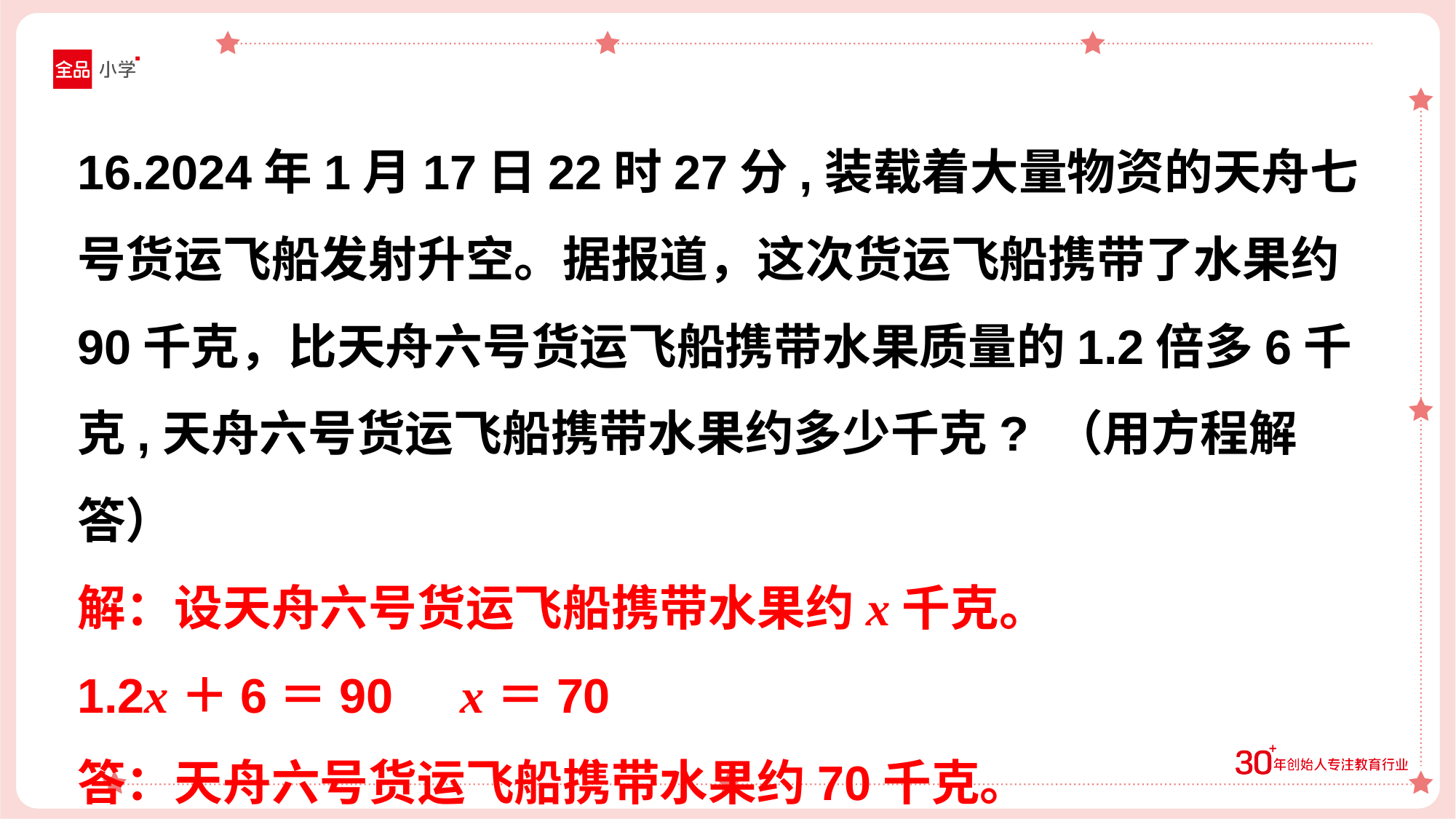

16.2024年1月17日22时27分,装载着大量物资的天舟七号货运飞船发射升空。据报道，这次货运飞船携带了水果约90千克，比天舟六号货运飞船携带水果质量的1.2倍多6千克,天舟六号货运飞船携带水果约多少千克? （用方程解答）
解：设天舟六号货运飞船携带水果约x千克。
1.2x＋6＝90     x＝70
答：天舟六号货运飞船携带水果约70千克。